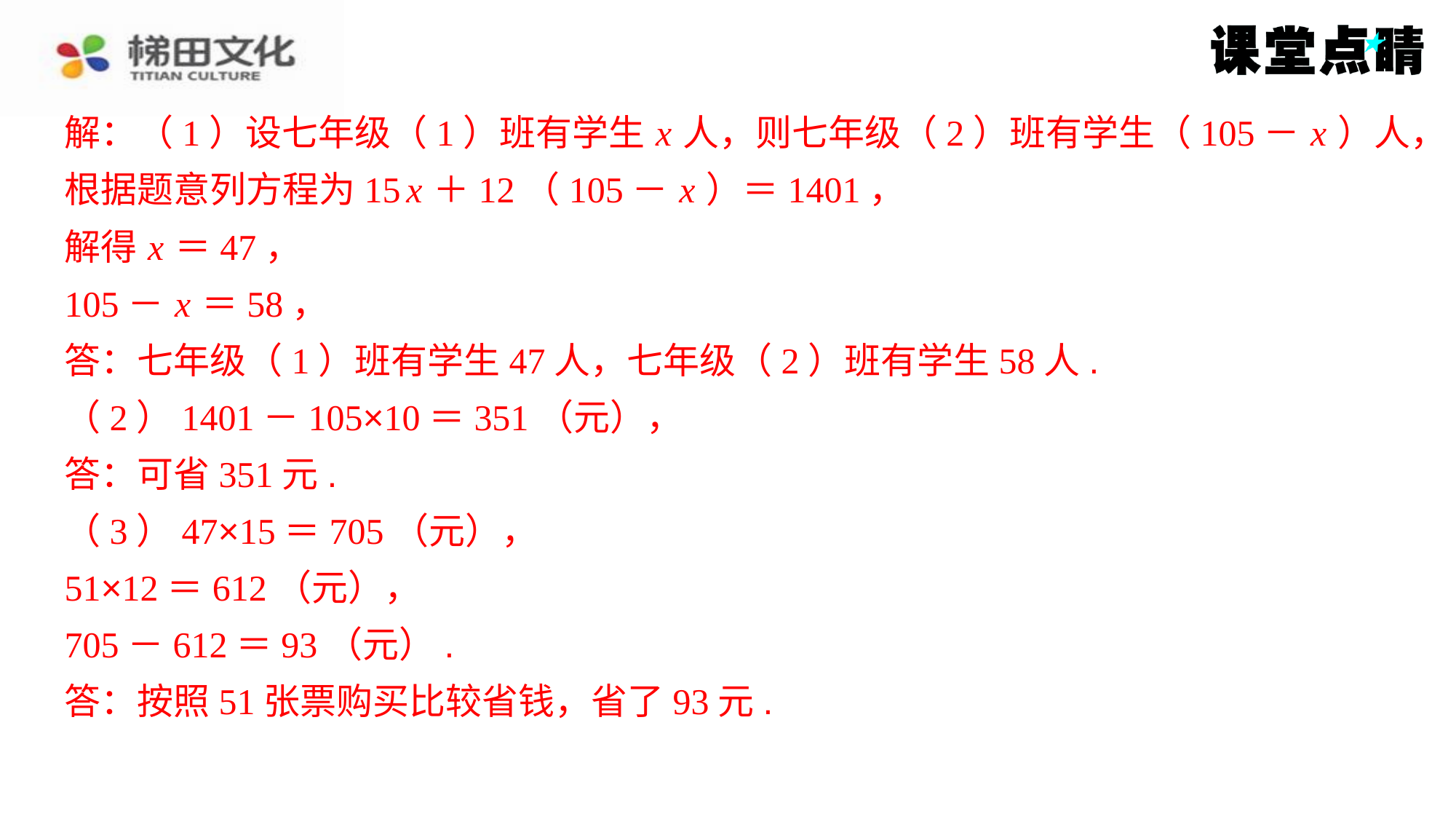

解：（1）设七年级（1）班有学生 x 人，则七年级（2）班有学生（105－ x ）人，
根据题意列方程为15 x ＋12（105－ x ）＝1401，
解得 x ＝47，
解得 x ＝47，
105－ x ＝58，
答：七年级（1）班有学生47人，七年级（2）班有学生58人.
（2）1401－105×10＝351（元），
答：可省351元.
（3）47×15＝705（元），
51×12＝612（元），
705－612＝93（元）.
答：按照51张票购买比较省钱，省了93元.
105－ x ＝58，
答：七年级（1）班有学生47人，七年级（2）班有学生58人.
（2）1401－105×10＝351（元），
答：可省351元.
（3）47×15＝705（元），
51×12＝612（元），
705－612＝93（元）.
答：按照51张票购买比较省钱，省了93元.